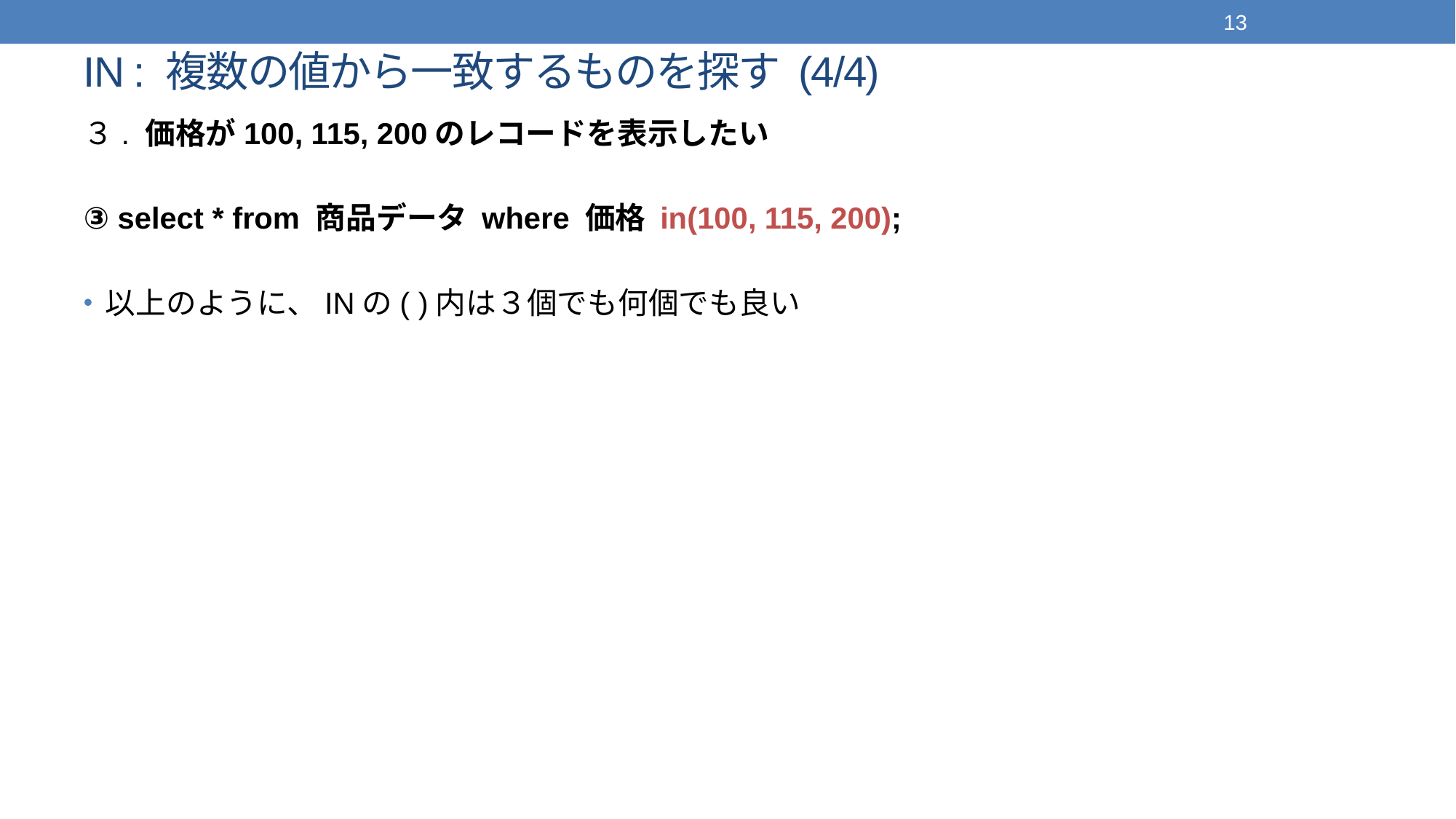

13
# IN : 複数の値から一致するものを探す (4/4)
３. 価格が100, 115, 200のレコードを表示したい

③ select * from 商品データ where 価格 in(100, 115, 200);

以上のように、INの( )内は３個でも何個でも良い